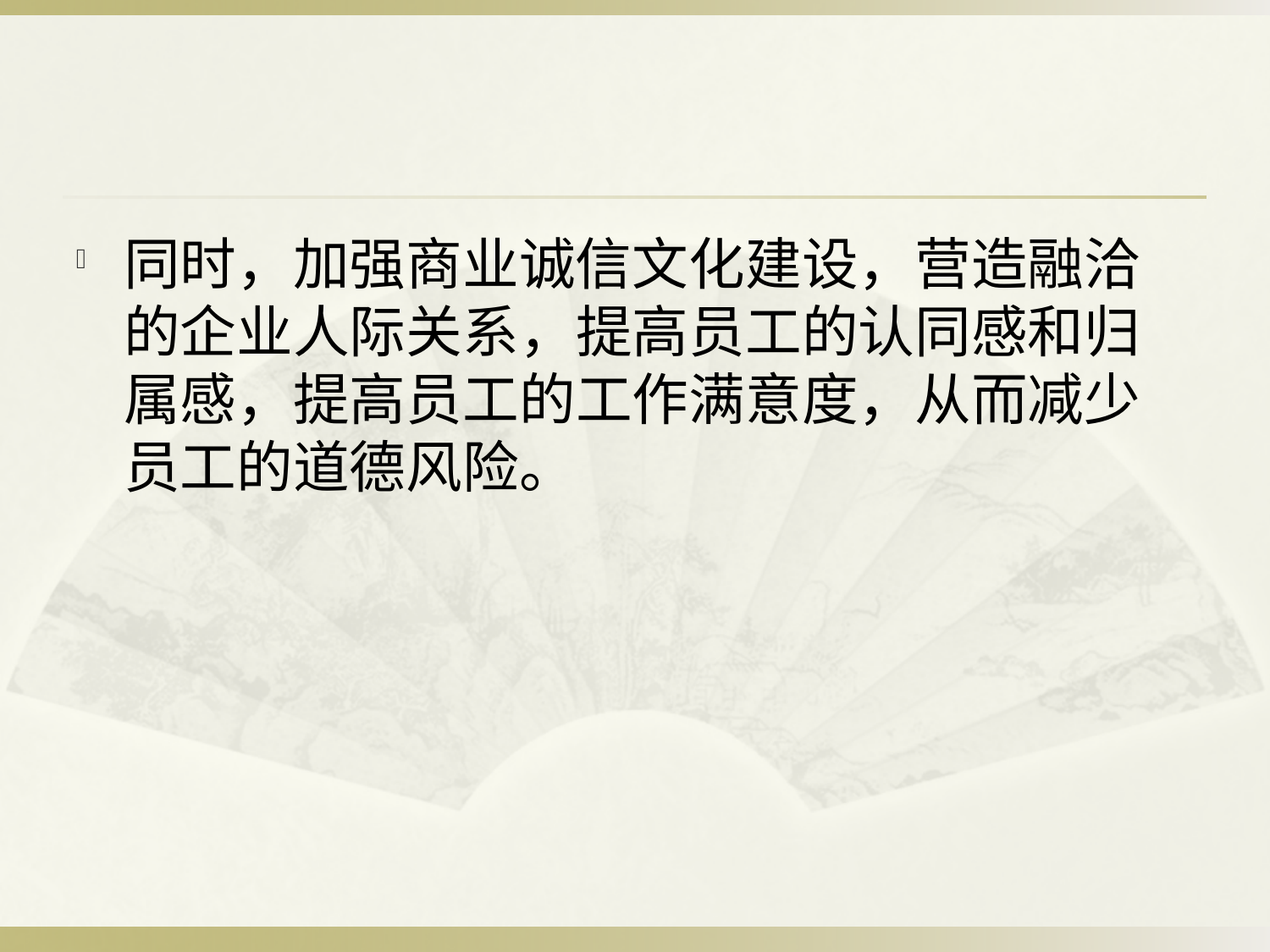

同时，加强商业诚信文化建设，营造融洽的企业人际关系，提高员工的认同感和归属感，提高员工的工作满意度，从而减少员工的道德风险。